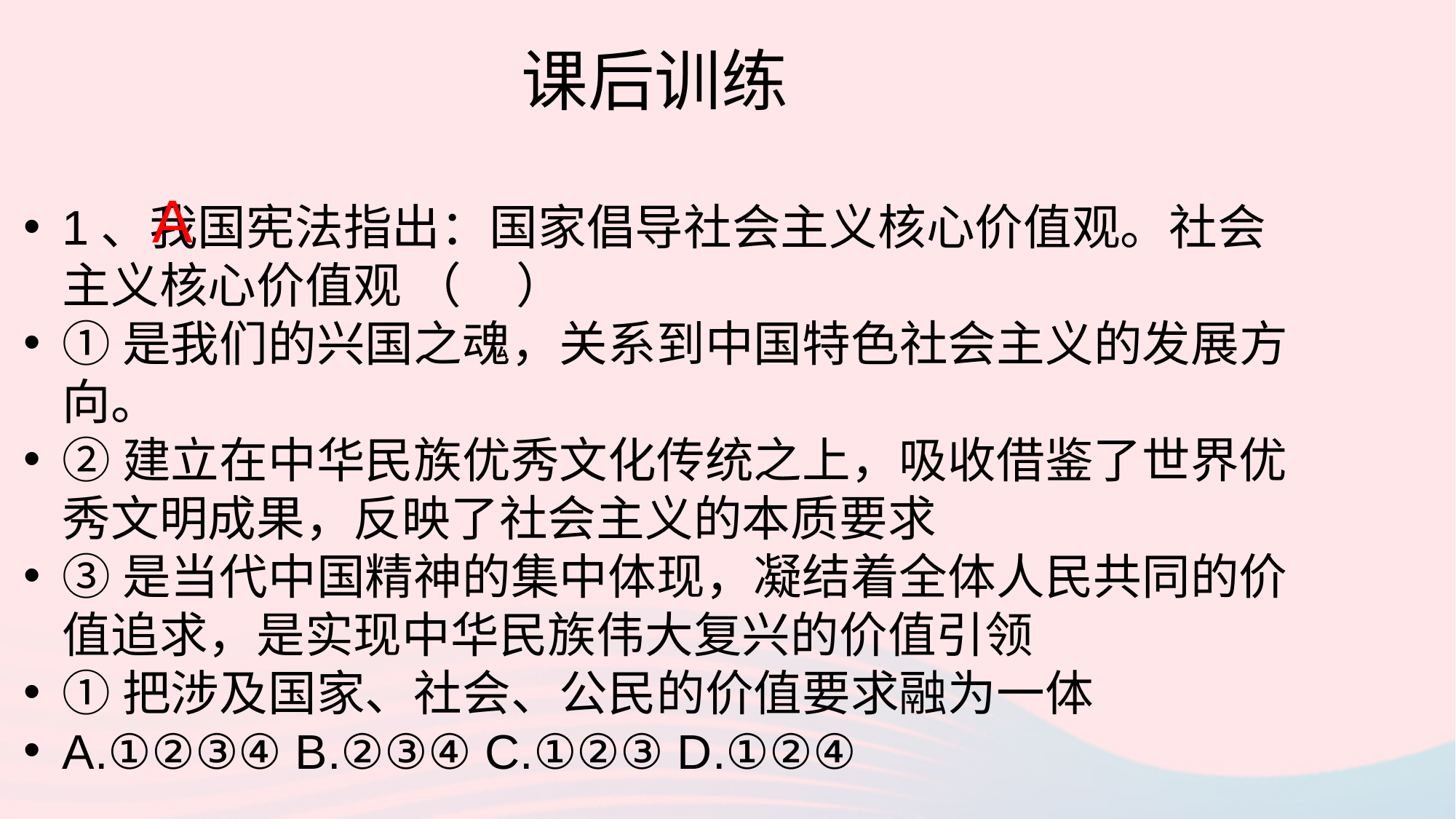

课后训练
A
1、我国宪法指出：国家倡导社会主义核心价值观。社会主义核心价值观 （     ）
①是我们的兴国之魂，关系到中国特色社会主义的发展方向。
②建立在中华民族优秀文化传统之上，吸收借鉴了世界优秀文明成果，反映了社会主义的本质要求
③是当代中国精神的集中体现，凝结着全体人民共同的价值追求，是实现中华民族伟大复兴的价值引领
①把涉及国家、社会、公民的价值要求融为一体
A.①②③④ B.②③④ C.①②③ D.①②④